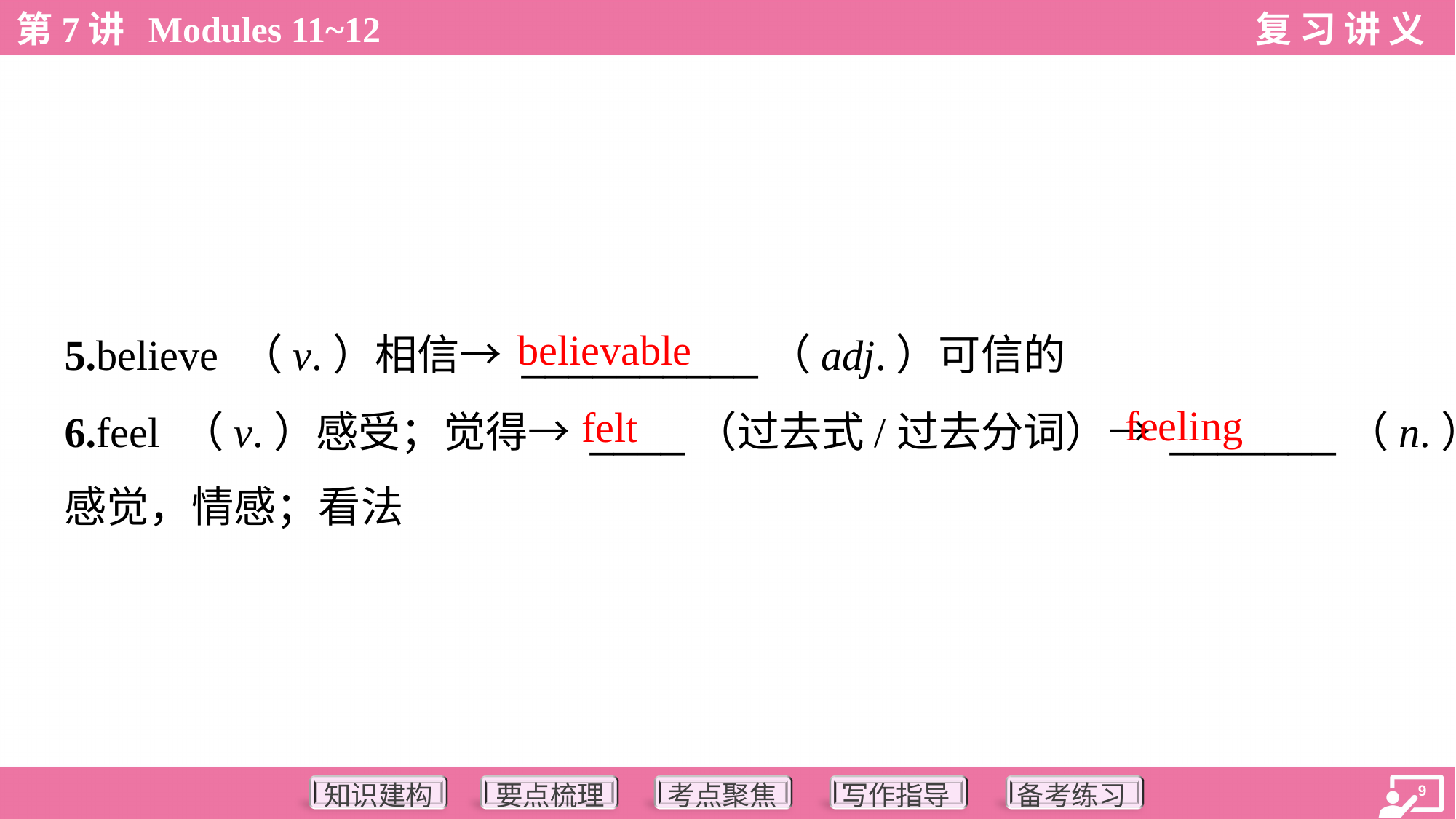

believable
5.believe （v.）相信→ __________（adj.）可信的
6.feel （v.）感受；觉得→ ____（过去式/过去分词）→ _______（n.）
感觉，情感；看法
feeling
felt